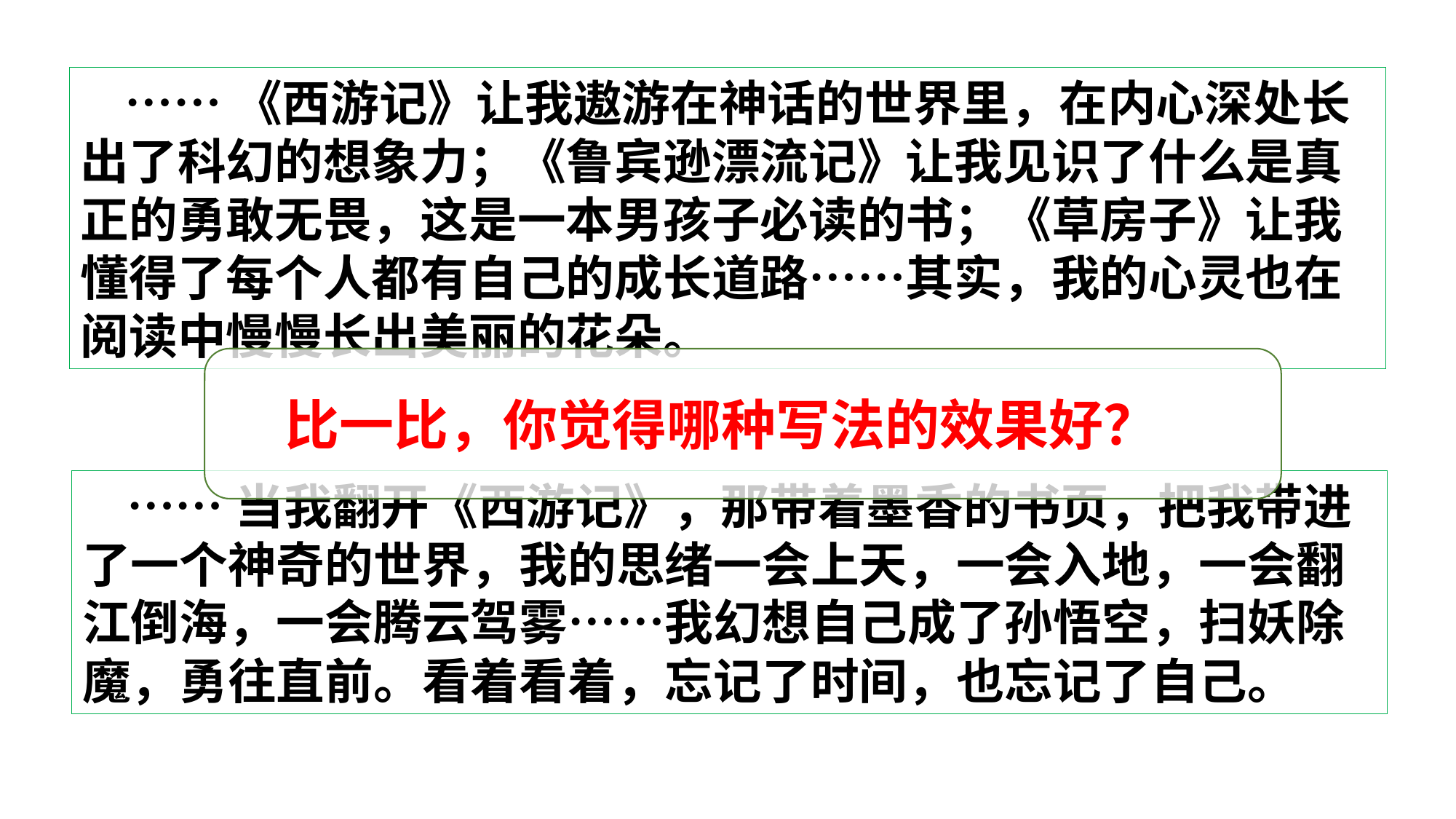

……《西游记》让我遨游在神话的世界里，在内心深处长出了科幻的想象力；《鲁宾逊漂流记》让我见识了什么是真正的勇敢无畏，这是一本男孩子必读的书；《草房子》让我懂得了每个人都有自己的成长道路……其实，我的心灵也在阅读中慢慢长出美丽的花朵。
    比一比，你觉得哪种写法的效果好？
    ……当我翻开《西游记》，那带着墨香的书页，把我带进了一个神奇的世界，我的思绪一会上天，一会入地，一会翻江倒海，一会腾云驾雾……我幻想自己成了孙悟空，扫妖除魔，勇往直前。看着看着，忘记了时间，也忘记了自己。